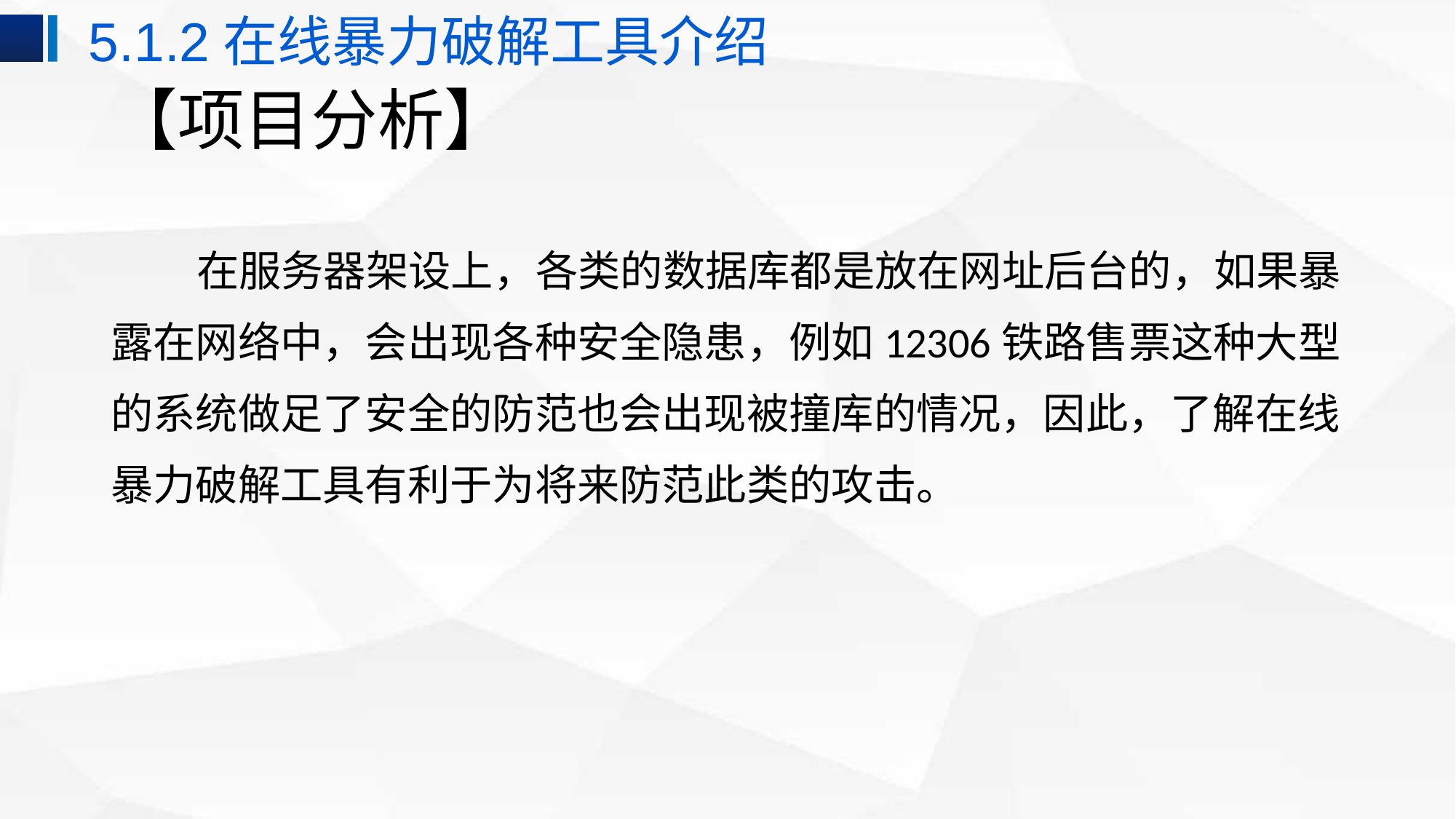

5.1.2在线暴力破解工具介绍

# 【项目分析】
        在服务器架设上，各类的数据库都是放在网址后台的，如果暴露在网络中，会出现各种安全隐患，例如12306铁路售票这种大型的系统做足了安全的防范也会出现被撞库的情况，因此，了解在线暴力破解工具有利于为将来防范此类的攻击。